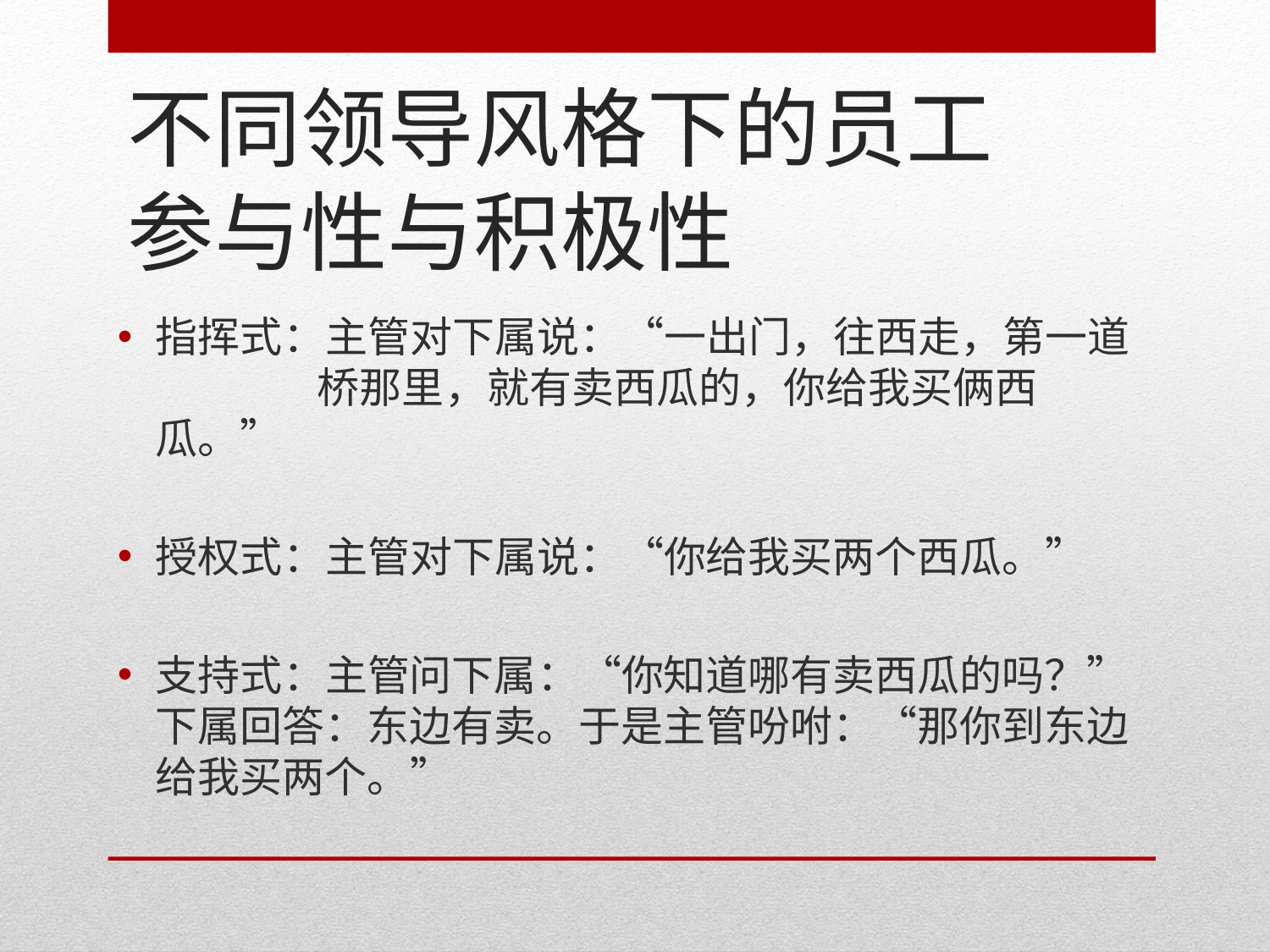

# 不同领导风格下的员工参与性与积极性
指挥式：主管对下属说：“一出门，往西走，第一道                   桥那里，就有卖西瓜的，你给我买俩西瓜。”

授权式：主管对下属说：“你给我买两个西瓜。”

支持式：主管问下属：“你知道哪有卖西瓜的吗？”下属回答：东边有卖。于是主管吩咐：“那你到东边给我买两个。”